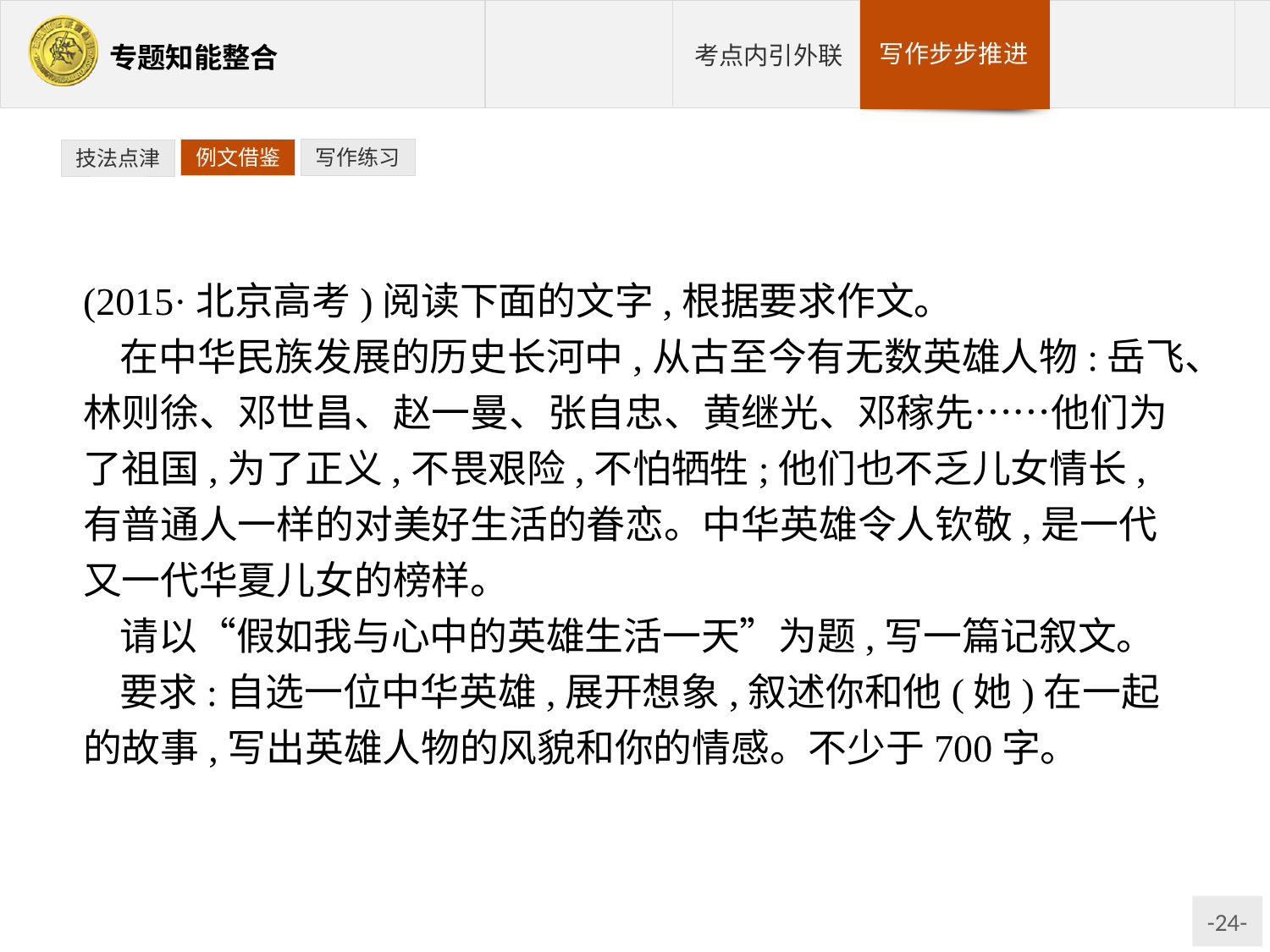

例文借鉴
写作练习
技法点津
(2015·北京高考)阅读下面的文字,根据要求作文。
在中华民族发展的历史长河中,从古至今有无数英雄人物:岳飞、林则徐、邓世昌、赵一曼、张自忠、黄继光、邓稼先……他们为了祖国,为了正义,不畏艰险,不怕牺牲;他们也不乏儿女情长,有普通人一样的对美好生活的眷恋。中华英雄令人钦敬,是一代又一代华夏儿女的榜样。
请以“假如我与心中的英雄生活一天”为题,写一篇记叙文。
要求:自选一位中华英雄,展开想象,叙述你和他(她)在一起的故事,写出英雄人物的风貌和你的情感。不少于700字。